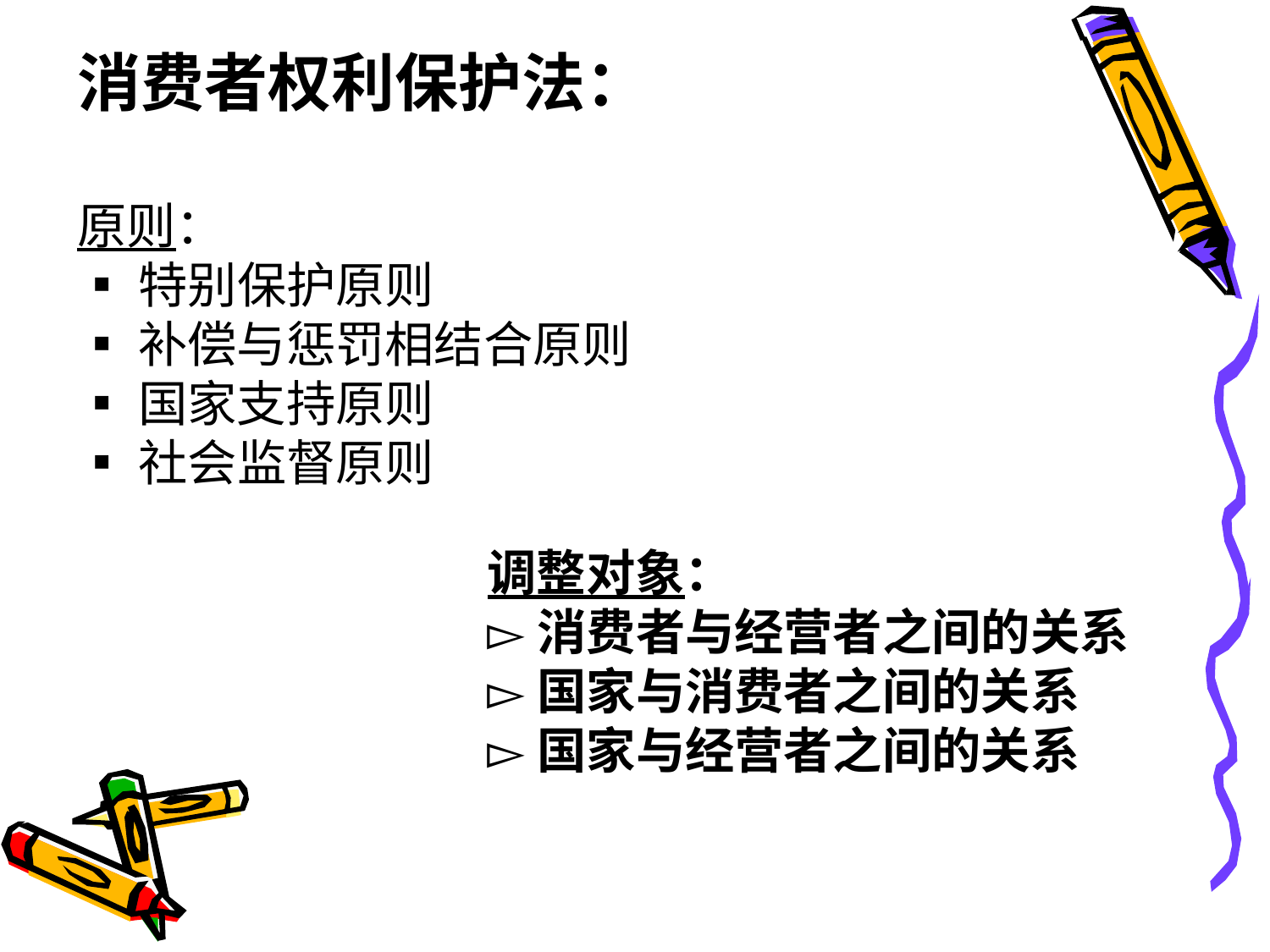

消费者权利保护法：

原则：
▪特别保护原则
▪补偿与惩罚相结合原则
▪国家支持原则
▪社会监督原则

调整对象：
▻消费者与经营者之间的关系
▻国家与消费者之间的关系
▻国家与经营者之间的关系